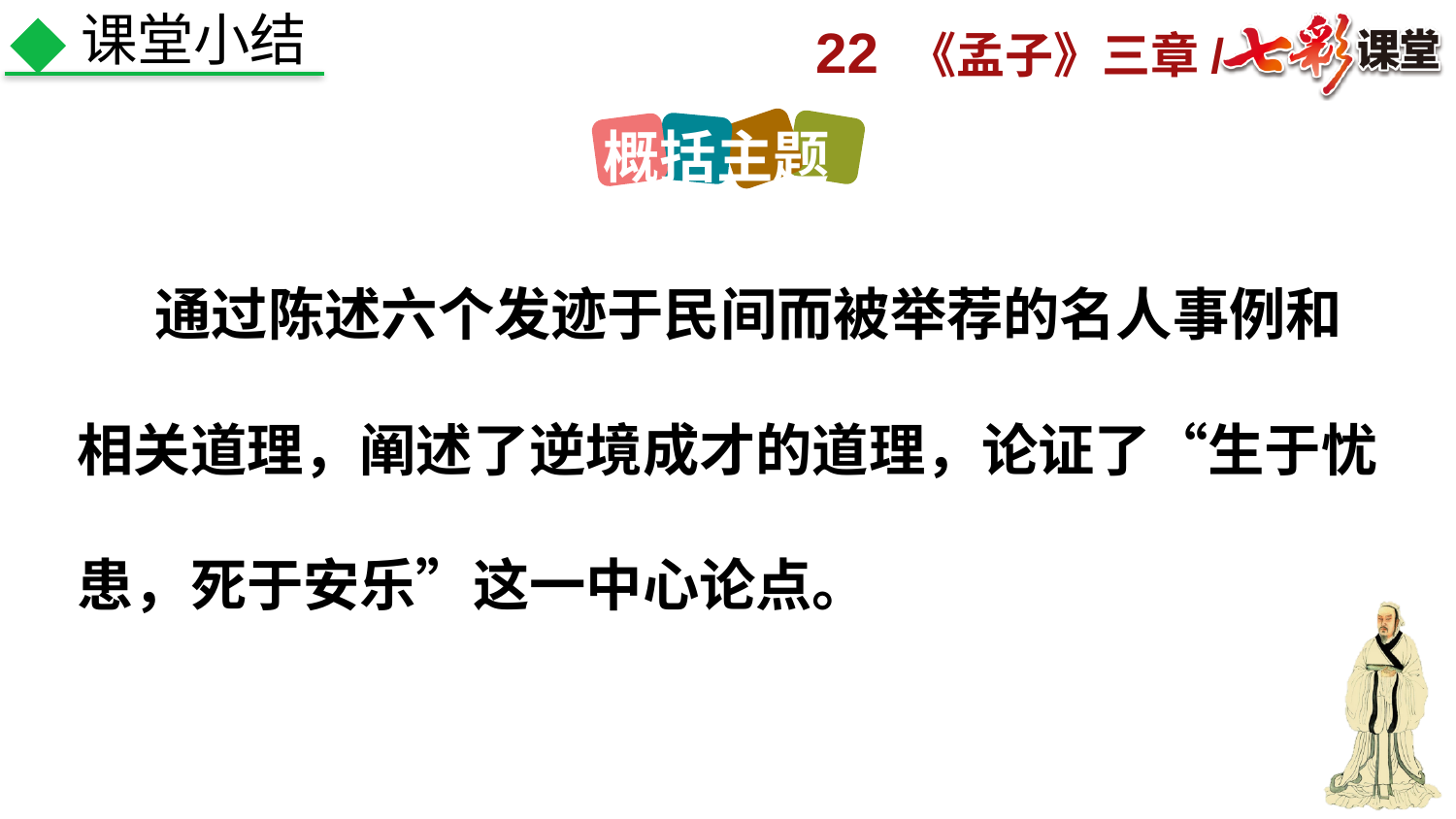

课堂小结

概括主题

     通过陈述六个发迹于民间而被举荐的名人事例和相关道理，阐述了逆境成才的道理，论证了“生于忧患，死于安乐”这一中心论点。